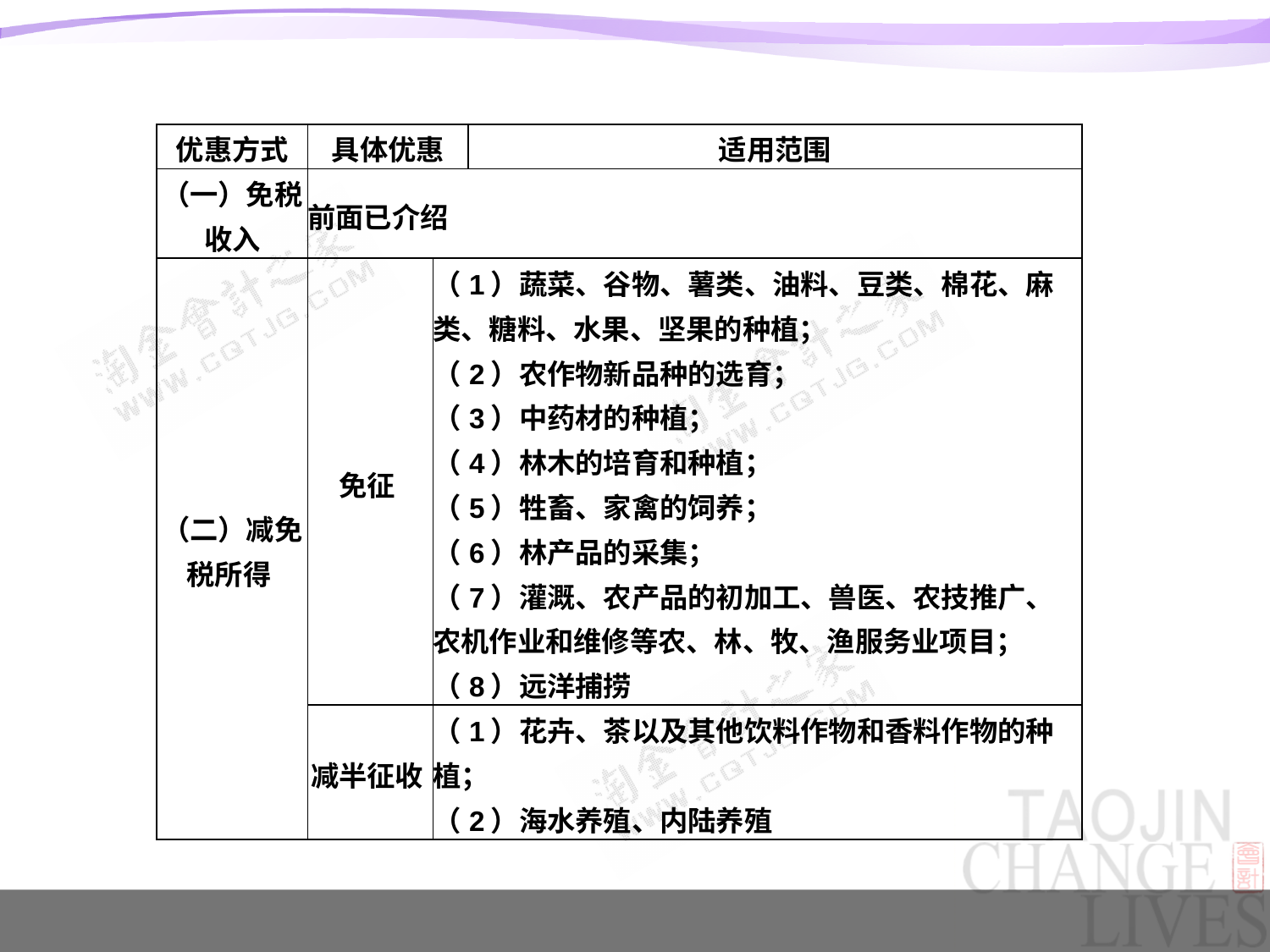

| 优惠方式 | 具体优惠 |  | 适用范围 |
| --- | --- | --- | --- |
| （一）免税收入 | 前面已介绍 |  |  |
| （二）减免税所得 | 免征 | （1）蔬菜、谷物、薯类、油料、豆类、棉花、麻类、糖料、水果、坚果的种植； （2）农作物新品种的选育； （3）中药材的种植； （4）林木的培育和种植； （5）牲畜、家禽的饲养； （6）林产品的采集； （7）灌溉、农产品的初加工、兽医、农技推广、农机作业和维修等农、林、牧、渔服务业项目； （8）远洋捕捞 |  |
|  | 减半征收 | （1）花卉、茶以及其他饮料作物和香料作物的种植； （2）海水养殖、内陆养殖 |  |